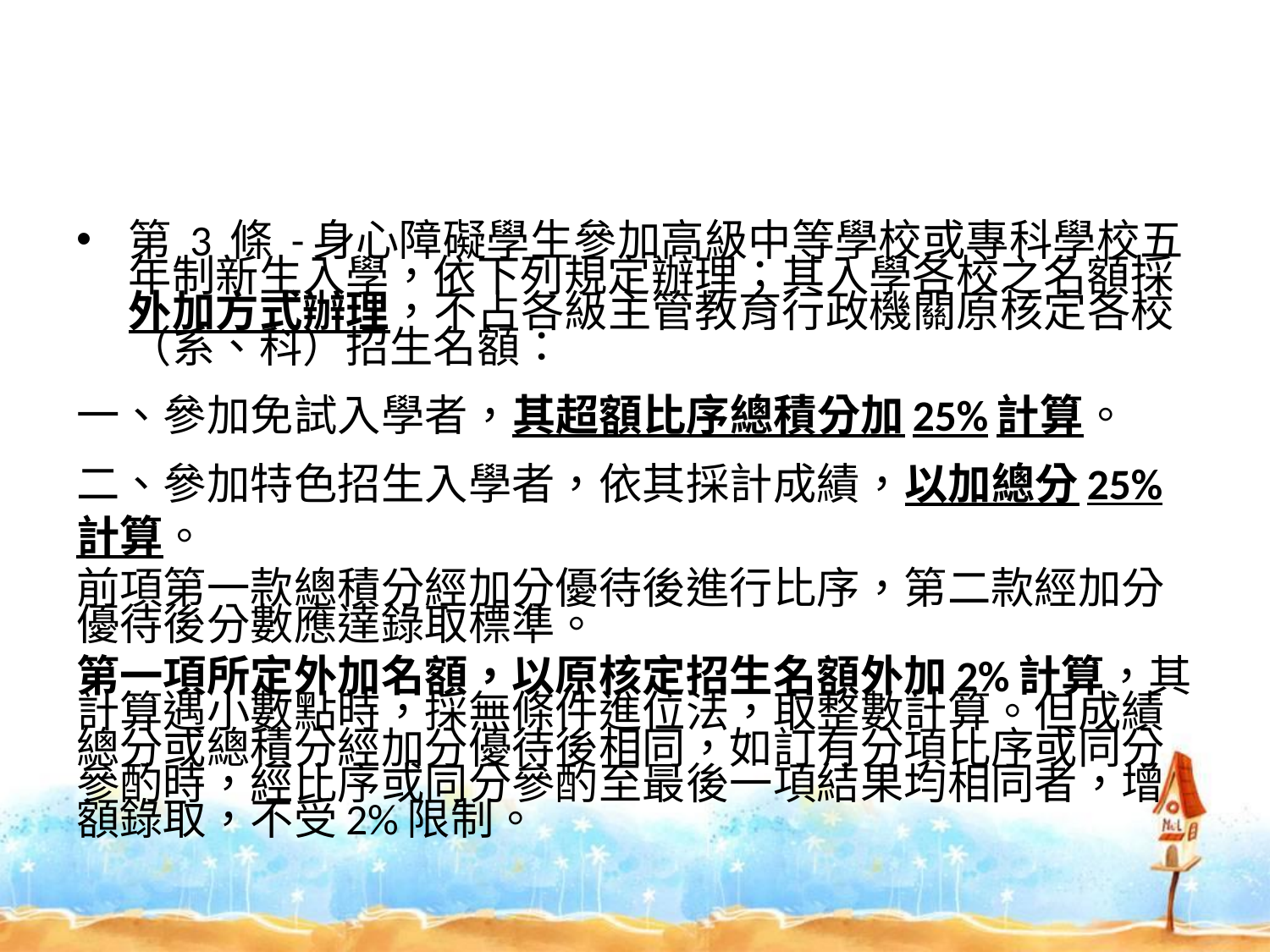

#
第 3 條 -身心障礙學生參加高級中等學校或專科學校五年制新生入學，依下列規定辦理；其入學各校之名額採外加方式辦理，不占各級主管教育行政機關原核定各校（系、科）招生名額：
一、參加免試入學者，其超額比序總積分加25%計算。
二、參加特色招生入學者，依其採計成績，以加總分25%計算。
前項第一款總積分經加分優待後進行比序，第二款經加分優待後分數應達錄取標準。
第一項所定外加名額，以原核定招生名額外加2%計算，其計算遇小數點時，採無條件進位法，取整數計算。但成績總分或總積分經加分優待後相同，如訂有分項比序或同分參酌時，經比序或同分參酌至最後一項結果均相同者，增額錄取，不受2%限制。